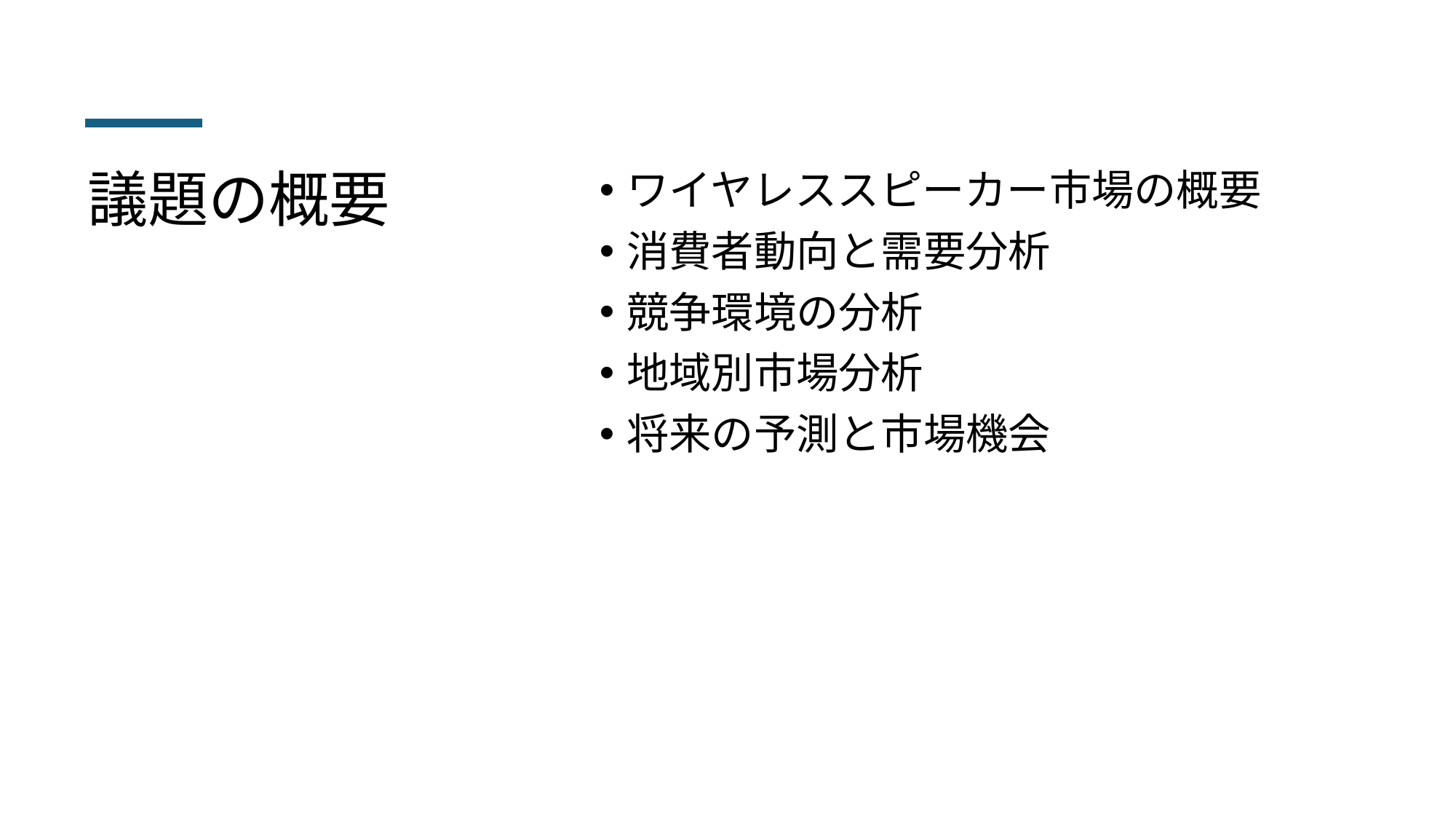

# 議題の概要
ワイヤレススピーカー市場の概要
消費者動向と需要分析
競争環境の分析
地域別市場分析
将来の予測と市場機会